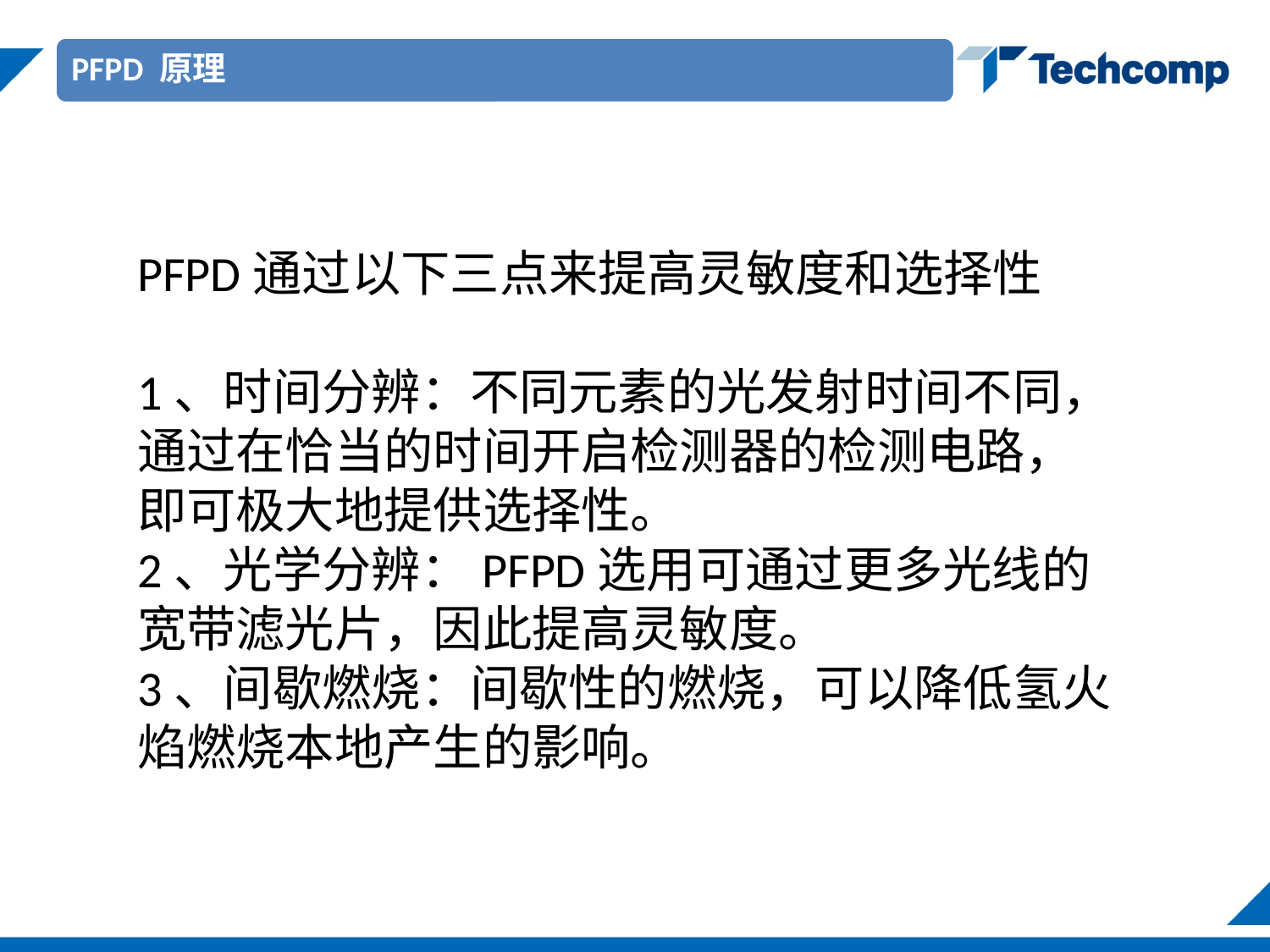

PFPD 原理
PFPD通过以下三点来提高灵敏度和选择性

1、时间分辨：不同元素的光发射时间不同，通过在恰当的时间开启检测器的检测电路，即可极大地提供选择性。
2、光学分辨：PFPD选用可通过更多光线的宽带滤光片，因此提高灵敏度。
3、间歇燃烧：间歇性的燃烧，可以降低氢火焰燃烧本地产生的影响。